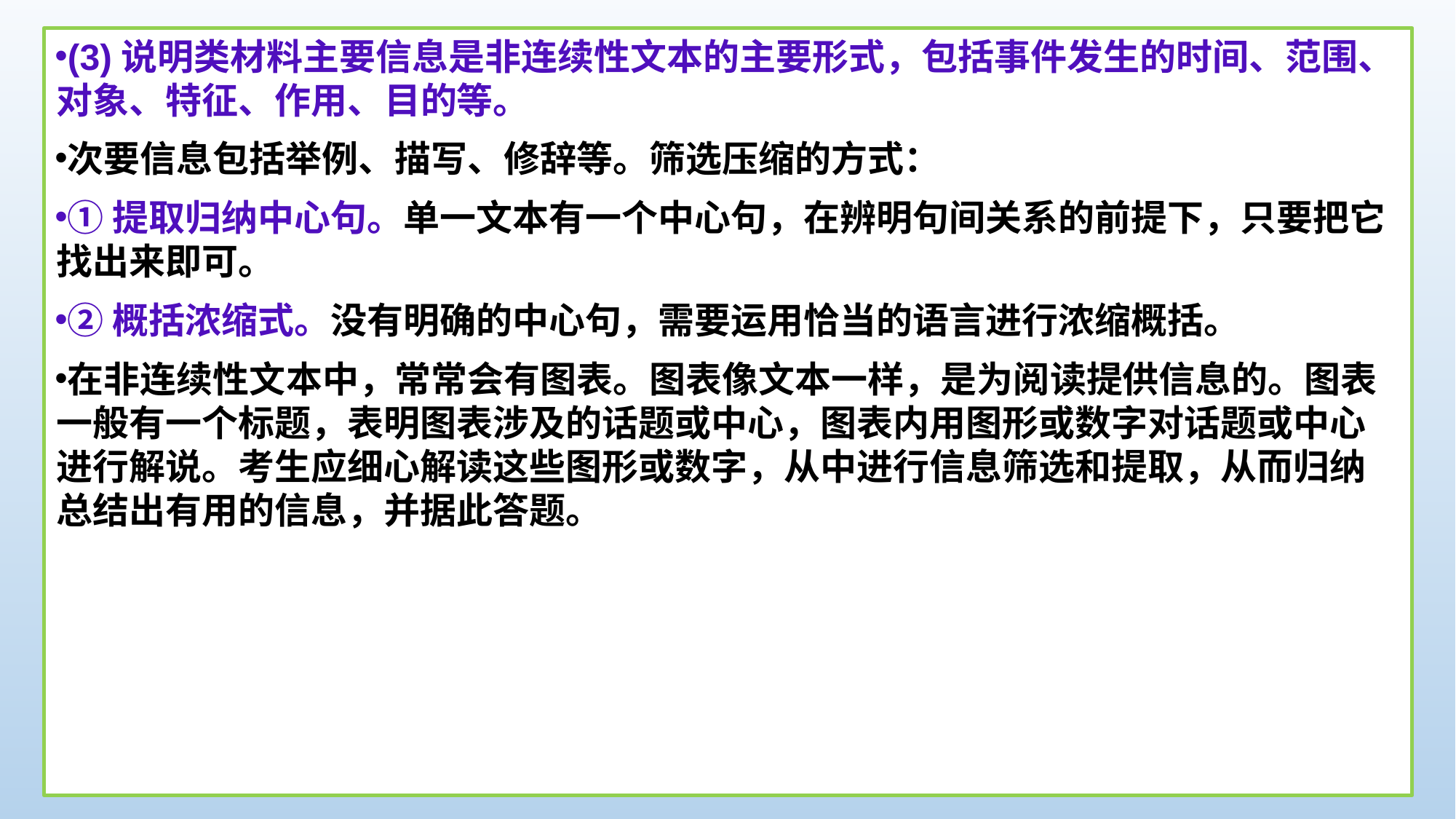

(3)说明类材料主要信息是非连续性文本的主要形式，包括事件发生的时间、范围、对象、特征、作用、目的等。
次要信息包括举例、描写、修辞等。筛选压缩的方式：
①提取归纳中心句。单一文本有一个中心句，在辨明句间关系的前提下，只要把它找出来即可。
②概括浓缩式。没有明确的中心句，需要运用恰当的语言进行浓缩概括。
在非连续性文本中，常常会有图表。图表像文本一样，是为阅读提供信息的。图表一般有一个标题，表明图表涉及的话题或中心，图表内用图形或数字对话题或中心进行解说。考生应细心解读这些图形或数字，从中进行信息筛选和提取，从而归纳总结出有用的信息，并据此答题。